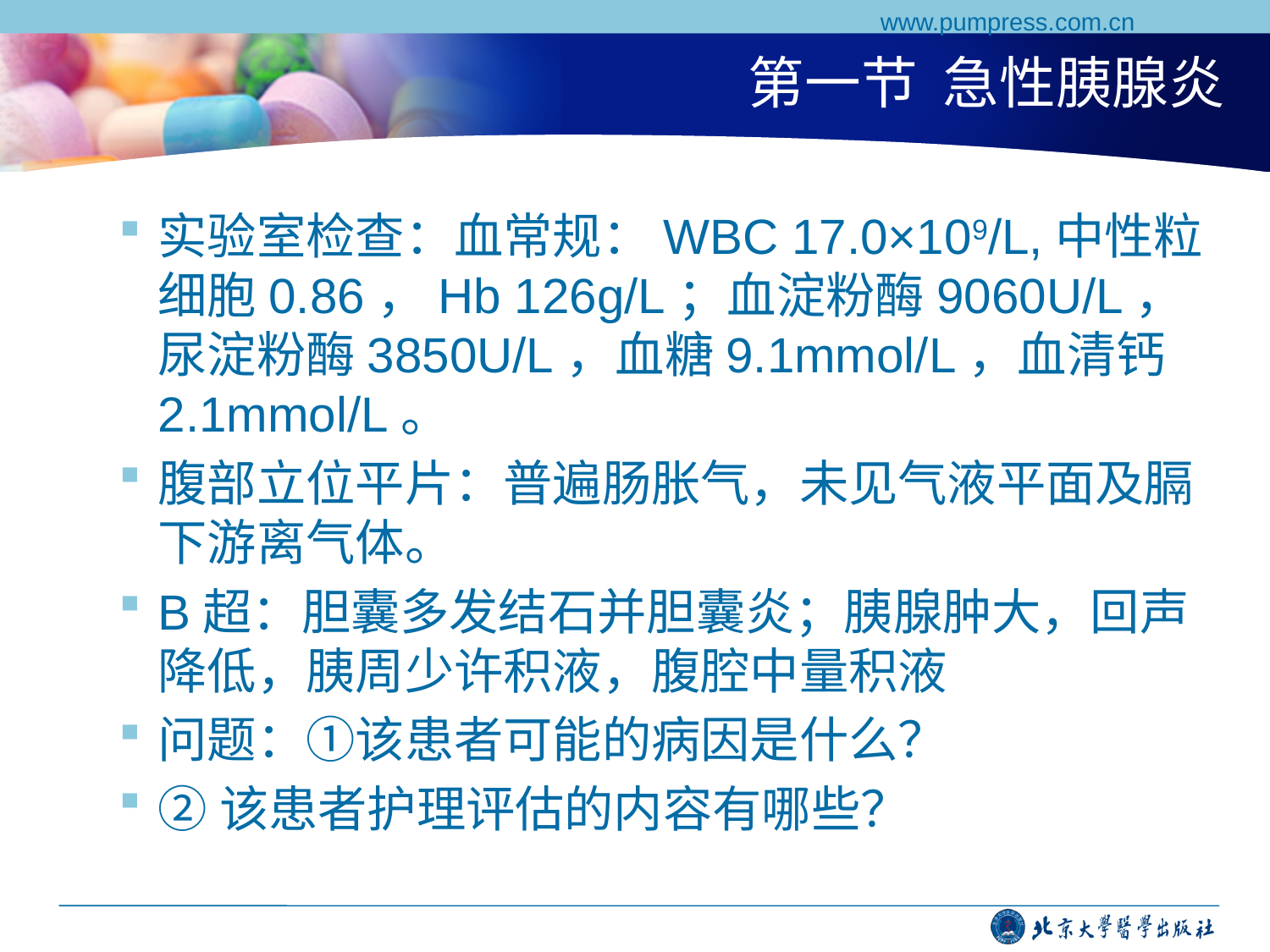

www.pumpress.com.cn
# 第一节  急性胰腺炎
实验室检查：血常规：WBC 17.0×109/L,中性粒细胞0.86，Hb 126g/L；血淀粉酶9060U/L，尿淀粉酶3850U/L，血糖9.1mmol/L，血清钙2.1mmol/L。
腹部立位平片：普遍肠胀气，未见气液平面及膈下游离气体。
B超：胆囊多发结石并胆囊炎；胰腺肿大，回声降低，胰周少许积液，腹腔中量积液
问题：①该患者可能的病因是什么？
②该患者护理评估的内容有哪些？